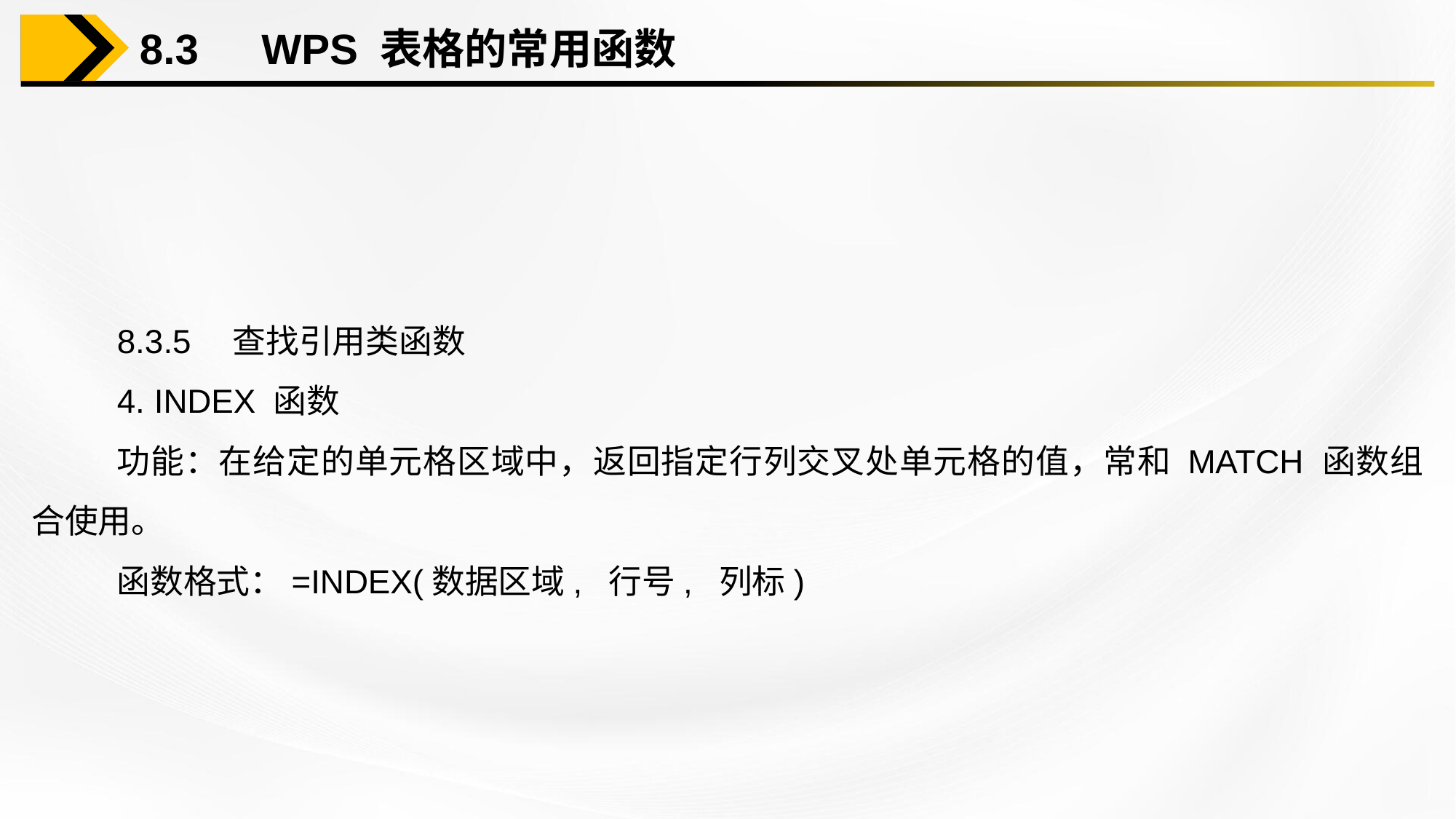

8.3　WPS 表格的常用函数
8.3.5　查找引用类函数
4. INDEX 函数
功能：在给定的单元格区域中，返回指定行列交叉处单元格的值，常和 MATCH 函数组合使用。
函数格式：=INDEX(数据区域,  行号,  列标)